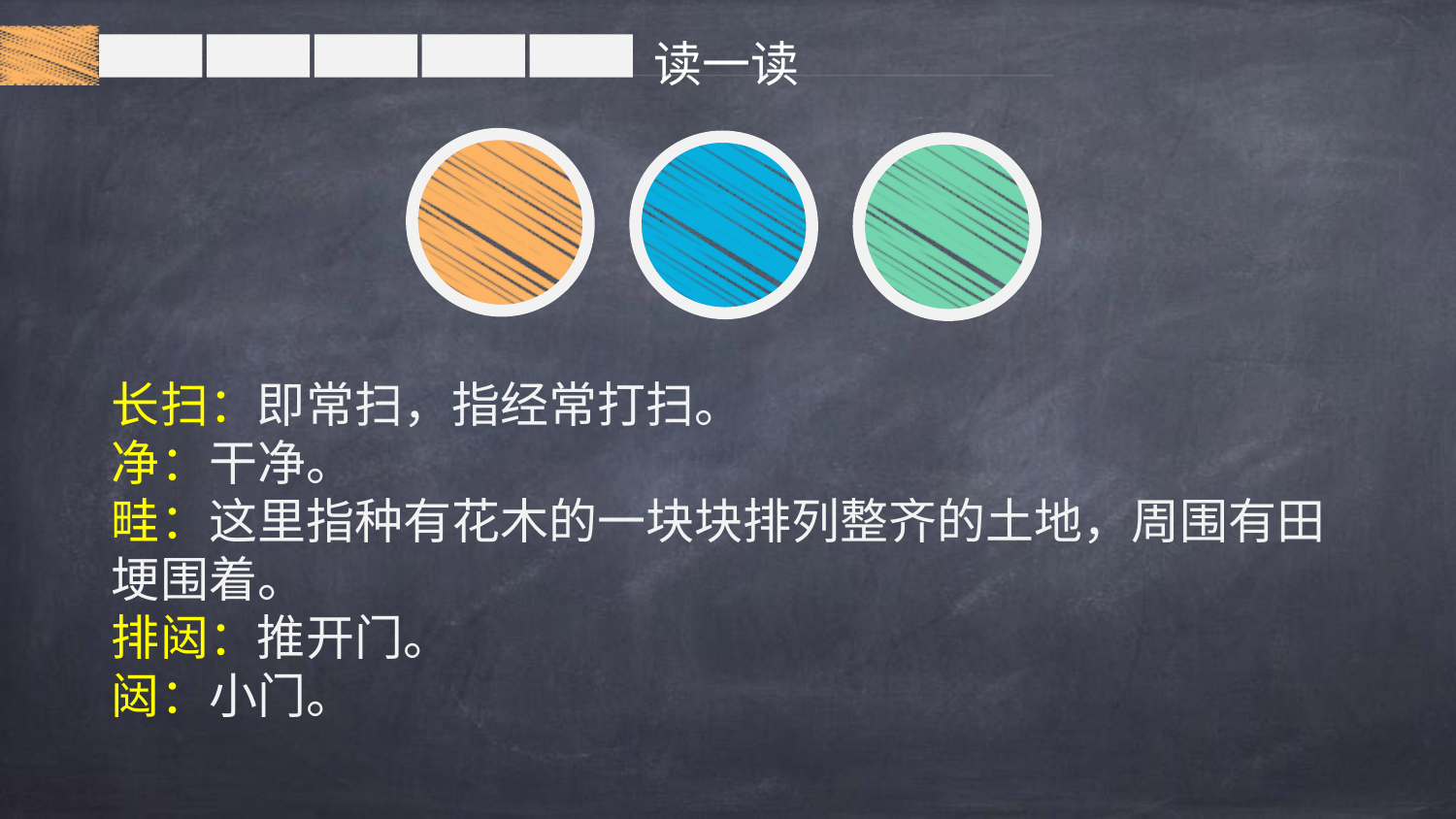

读一读

长扫：即常扫，指经常打扫。
净：干净。
畦：这里指种有花木的一块块排列整齐的土地，周围有田埂围着。
排闼：推开门。
闼：小门。